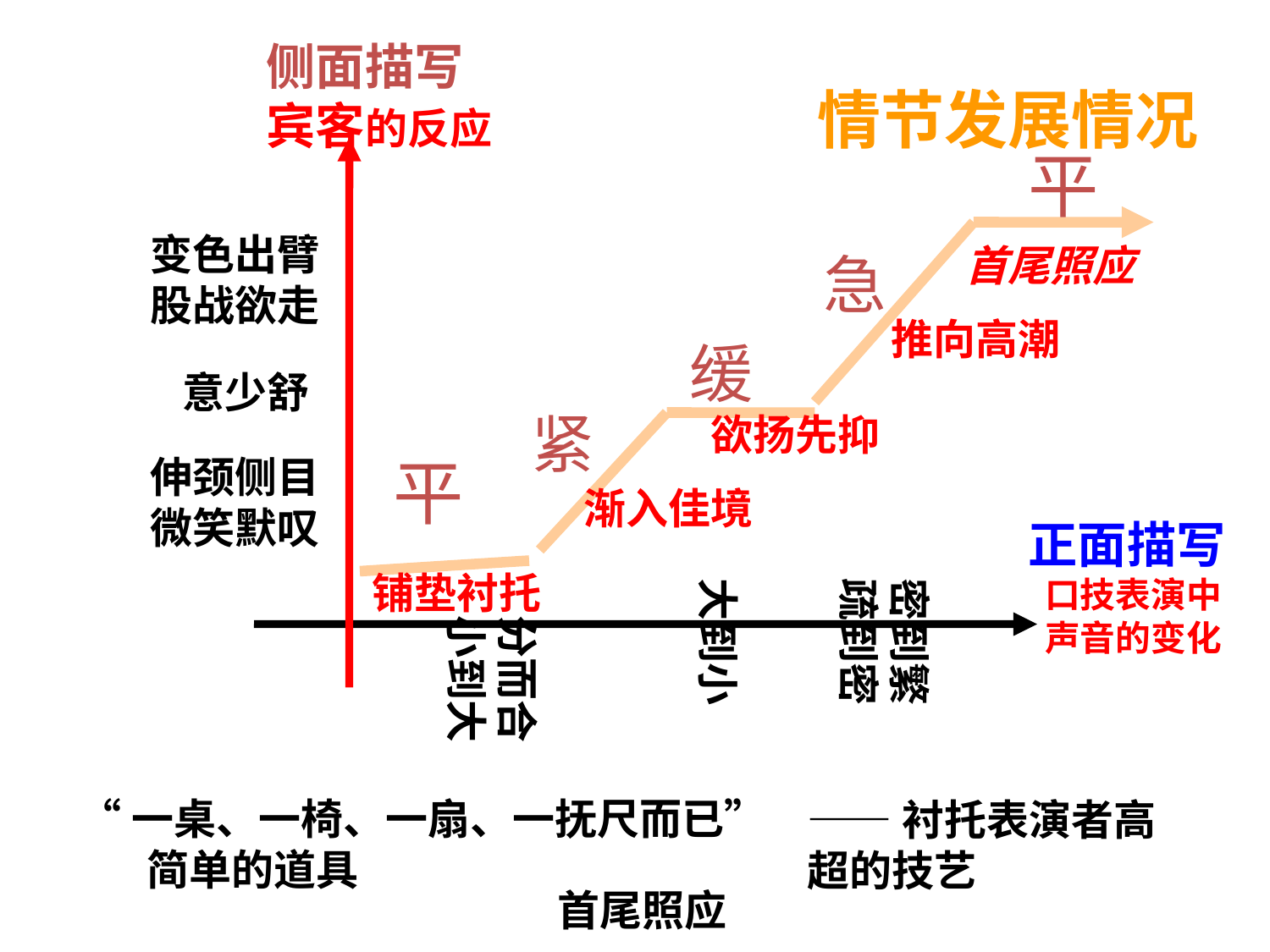

侧面描写宾客的反应
情节发展情况
平

变色出臂
股战欲走

首尾照应
急
推向高潮
缓
意少舒
紧
欲扬先抑

平
伸颈侧目
微笑默叹
渐入佳境
正面描写
 口技表演中
 声音的变化

铺垫衬托
大到小
密到繁
疏到密
分而合
小到大

                           首尾照应

       “一桌、一椅、一扇、一抚尺而已”
             简单的道具
——衬托表演者高超的技艺